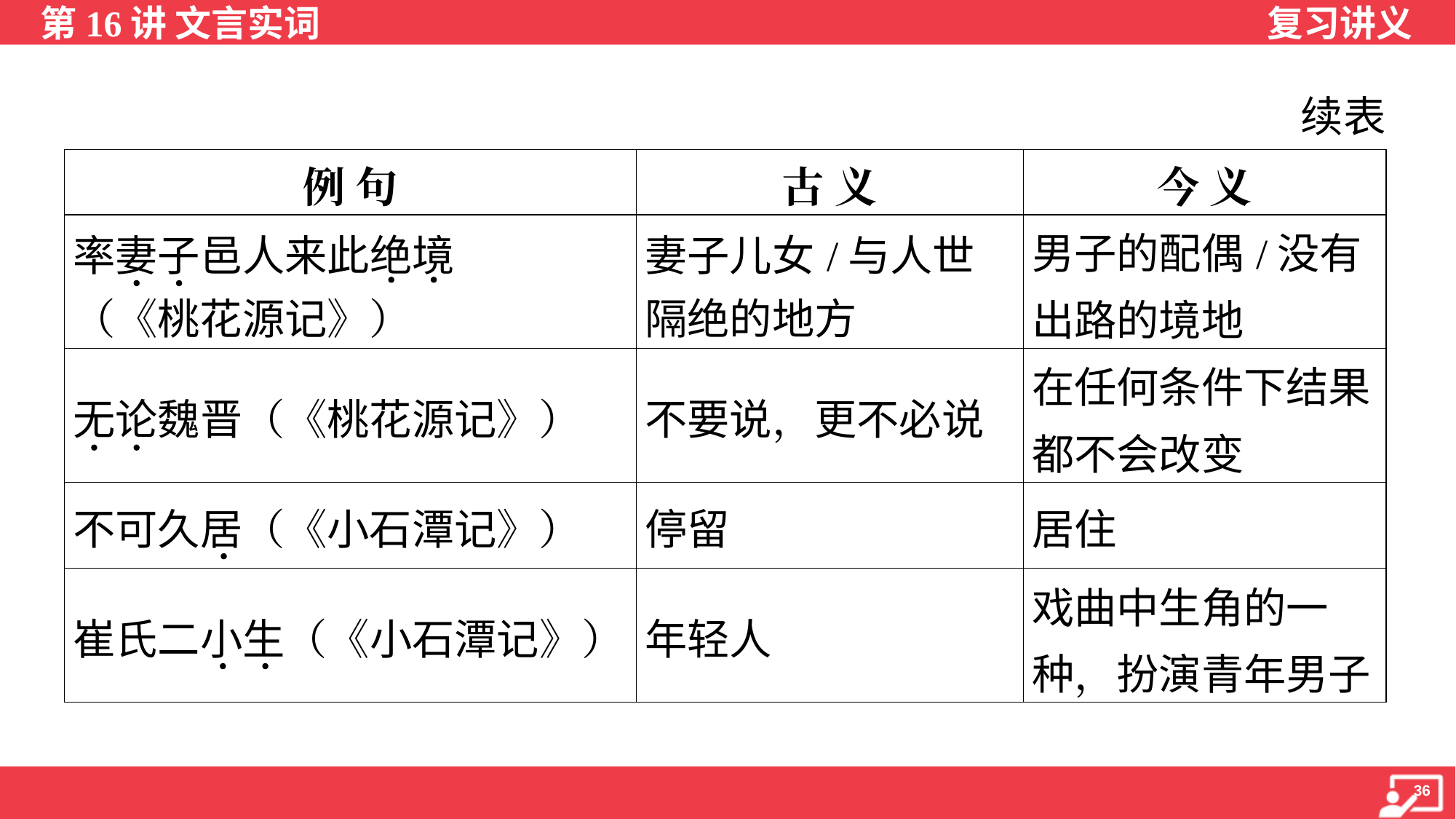

续表
| 例 句 | 古 义 | 今 义 |
| --- | --- | --- |
| 率妻子邑人来此绝境 （《桃花源记》） | 妻子儿女/与人世 隔绝的地方 | 男子的配偶/没有出路的境地 |
| 无论魏晋（《桃花源记》） | 不要说，更不必说 | 在任何条件下结果都不会改变 |
| 不可久居（《小石潭记》） | 停留 | 居住 |
| 崔氏二小生（《小石潭记》） | 年轻人 | 戏曲中生角的一种，扮演青年男子 |